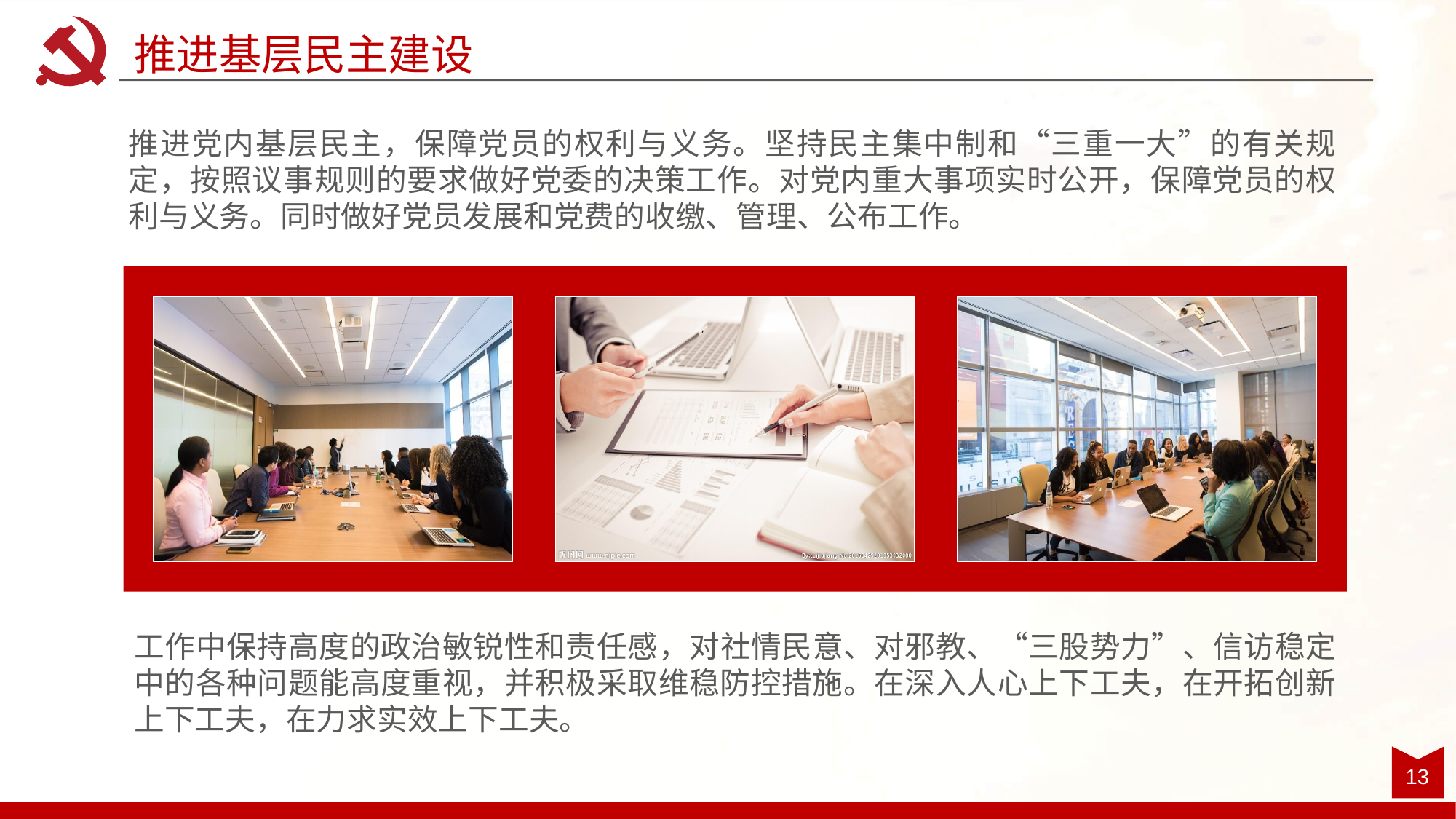

推进基层民主建设

推进党内基层民主，保障党员的权利与义务。坚持民主集中制和“三重一大”的有关规定，按照议事规则的要求做好党委的决策工作。对党内重大事项实时公开，保障党员的权利与义务。同时做好党员发展和党费的收缴、管理、公布工作。

工作中保持高度的政治敏锐性和责任感，对社情民意、对邪教、“三股势力”、信访稳定中的各种问题能高度重视，并积极采取维稳防控措施。在深入人心上下工夫，在开拓创新上下工夫，在力求实效上下工夫。